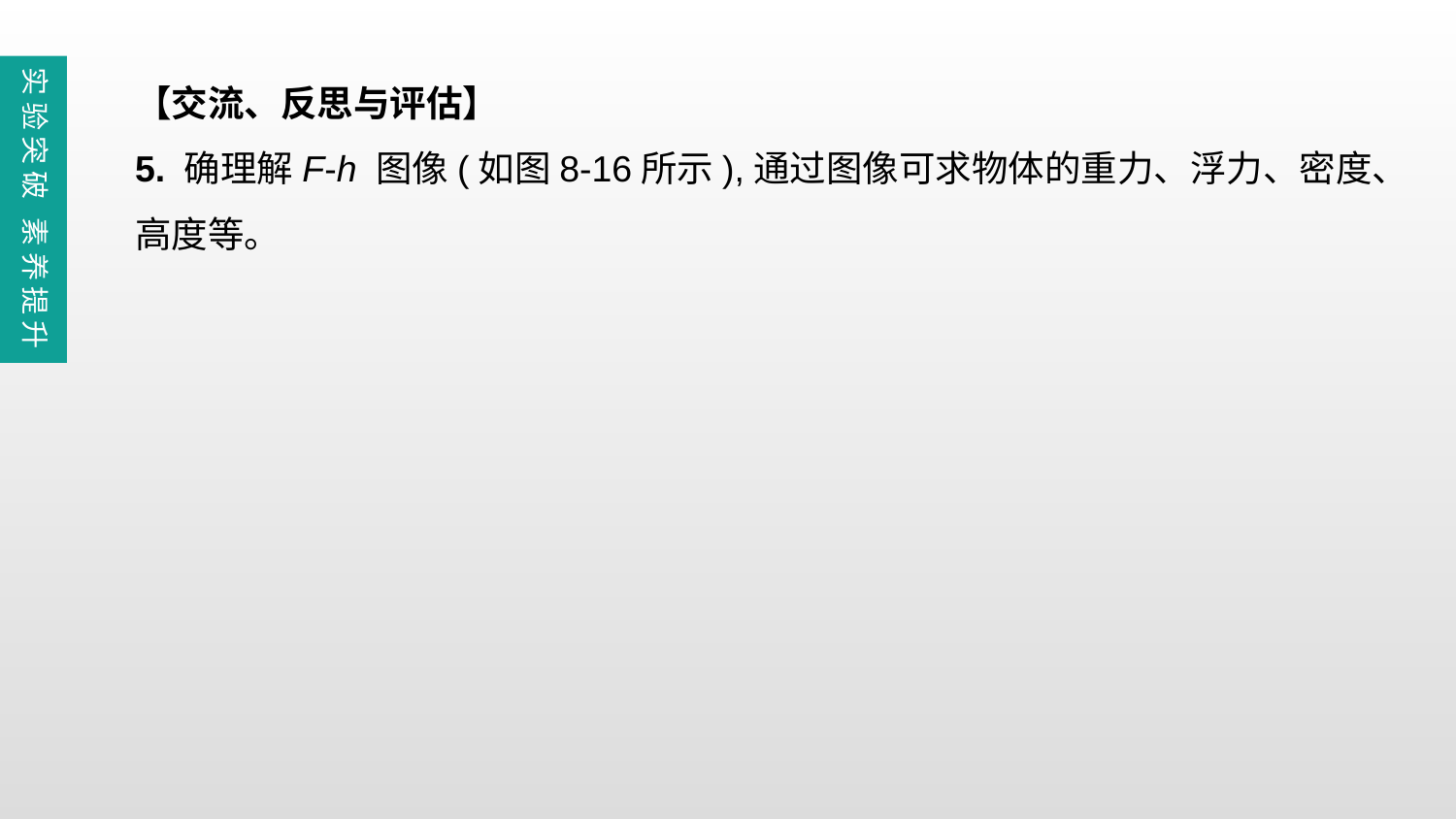

【交流、反思与评估】
5. 确理解F-h 图像(如图8-16所示),通过图像可求物体的重力、浮力、密度、高度等。

实验突破 素养提升